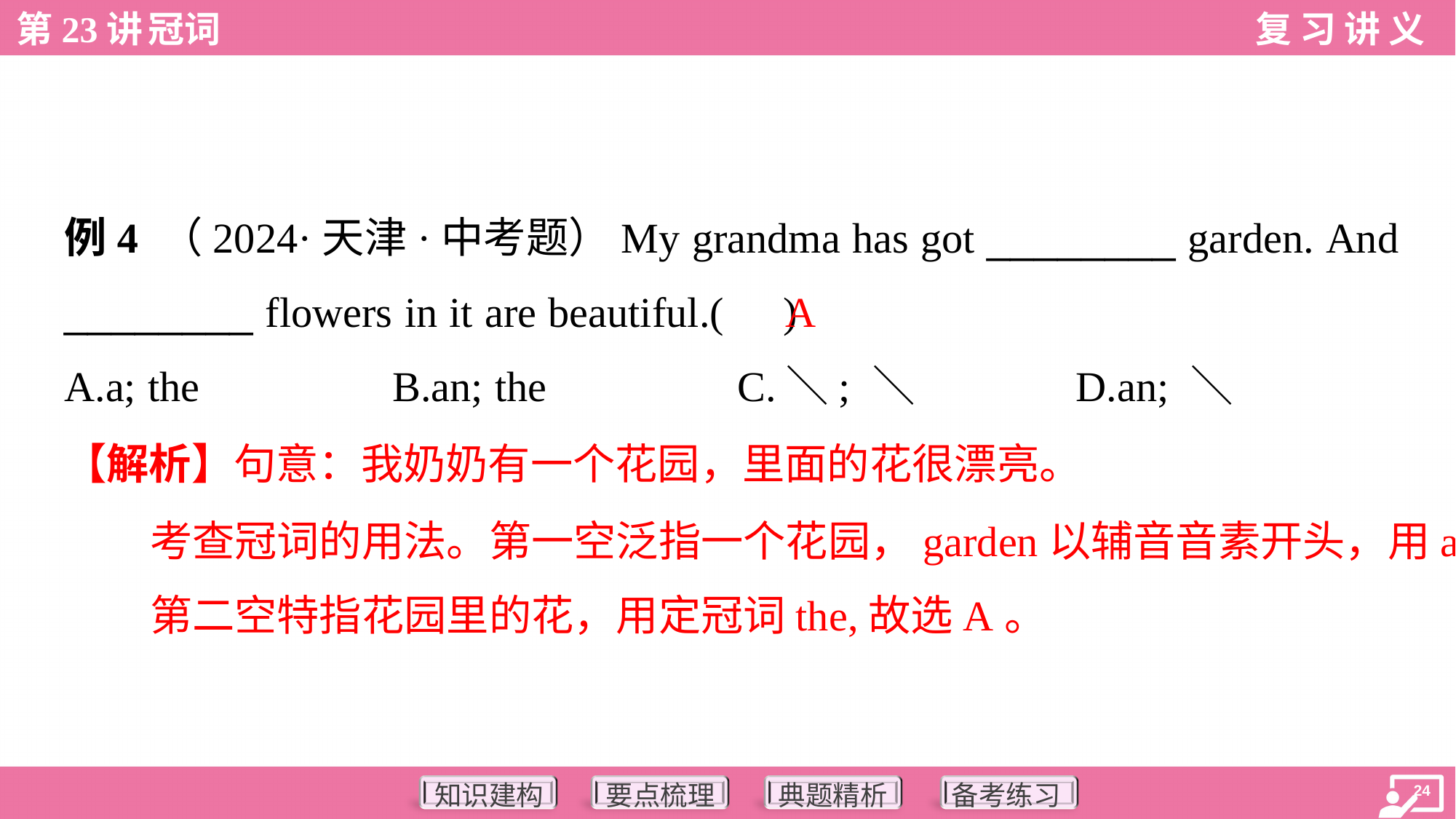

例4 （2024·天津·中考题）My grandma has got ________ garden. And
________ flowers in it are beautiful.(     )
A
A.a; the	B.an; the	C.＼; ＼	D.an; ＼
【解析】句意：我奶奶有一个花园，里面的花很漂亮。
考查冠词的用法。第一空泛指一个花园，garden以辅音音素开头，用a；
第二空特指花园里的花，用定冠词the,故选A。